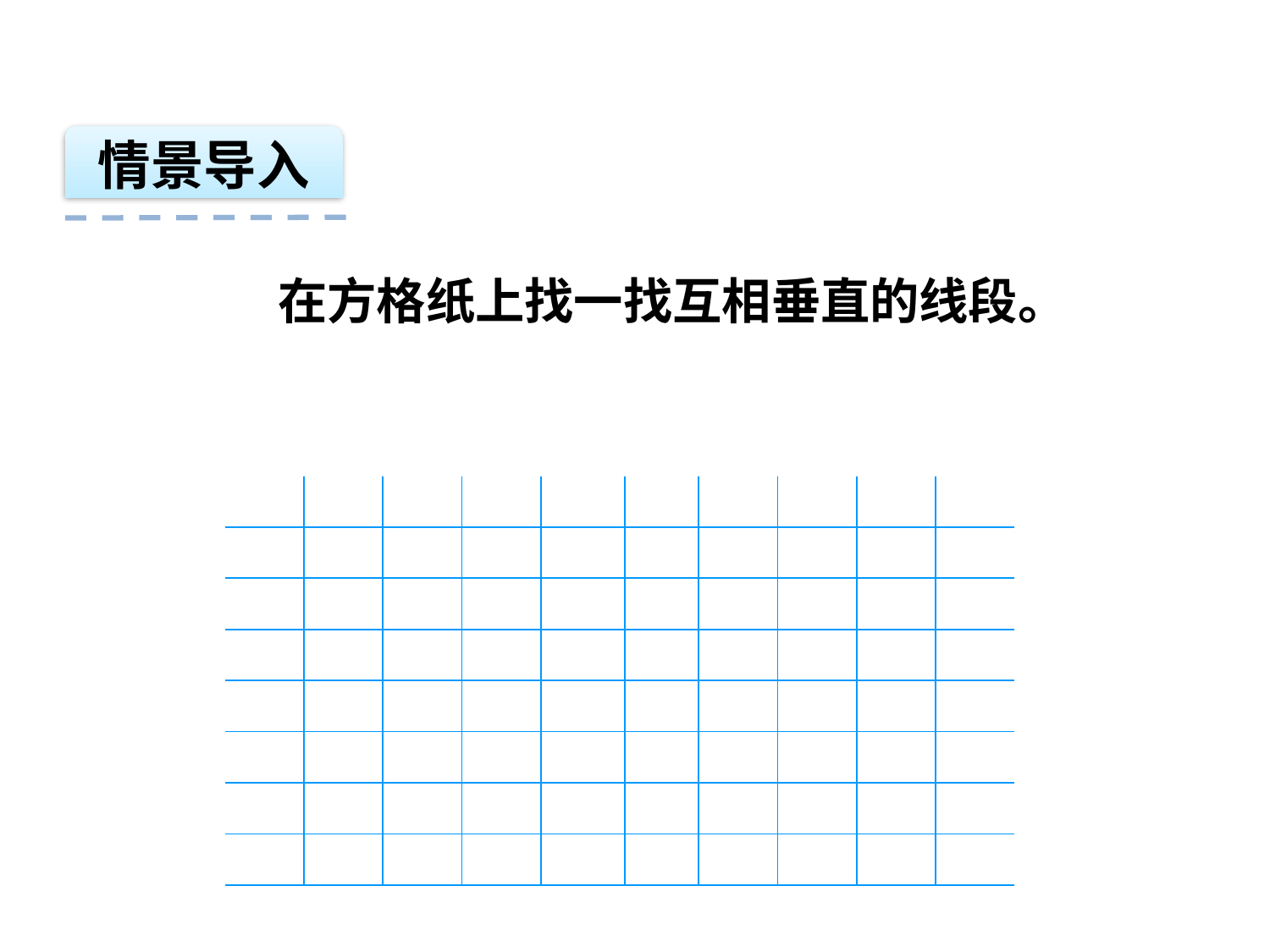

情景导入
在方格纸上找一找互相垂直的线段。
|  |  |  |  |  |  |  |  |  |  |
| --- | --- | --- | --- | --- | --- | --- | --- | --- | --- |
|  |  |  |  |  |  |  |  |  |  |
|  |  |  |  |  |  |  |  |  |  |
|  |  |  |  |  |  |  |  |  |  |
|  |  |  |  |  |  |  |  |  |  |
|  |  |  |  |  |  |  |  |  |  |
|  |  |  |  |  |  |  |  |  |  |
|  |  |  |  |  |  |  |  |  |  |